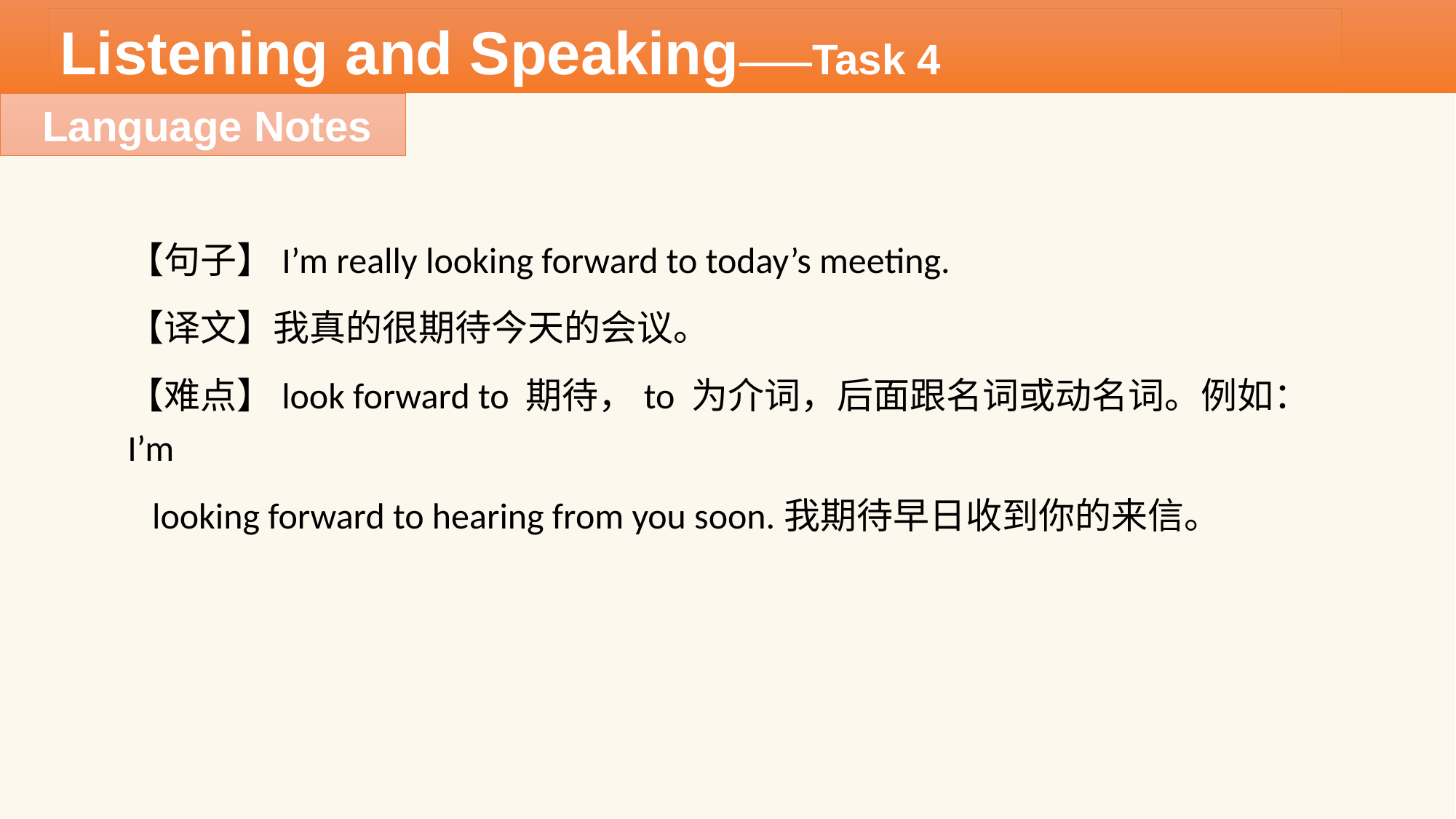

Listening and Speaking——Task 4
Language Notes
【句子】I’m really looking forward to today’s meeting.
【译文】我真的很期待今天的会议。
【难点】look forward to 期待，to 为介词，后面跟名词或动名词。例如：I’m
   looking forward to hearing from you soon.我期待早日收到你的来信。